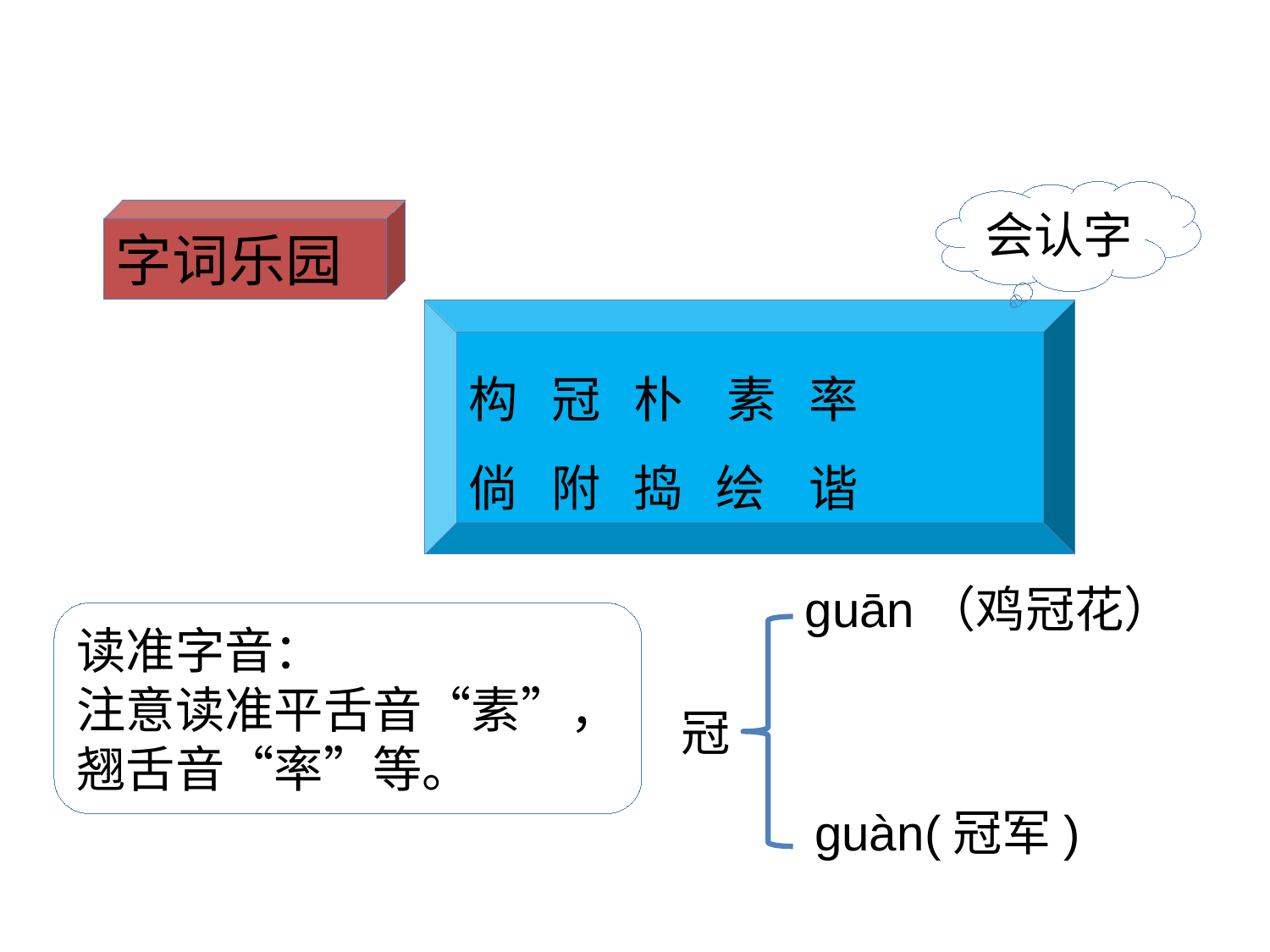

会认字
字词乐园

构   冠   朴    素   率
倘   附   捣   绘    谐
guān（鸡冠花）
读准字音：
注意读准平舌音“素”，
翘舌音“率”等。

冠
guàn(冠军)